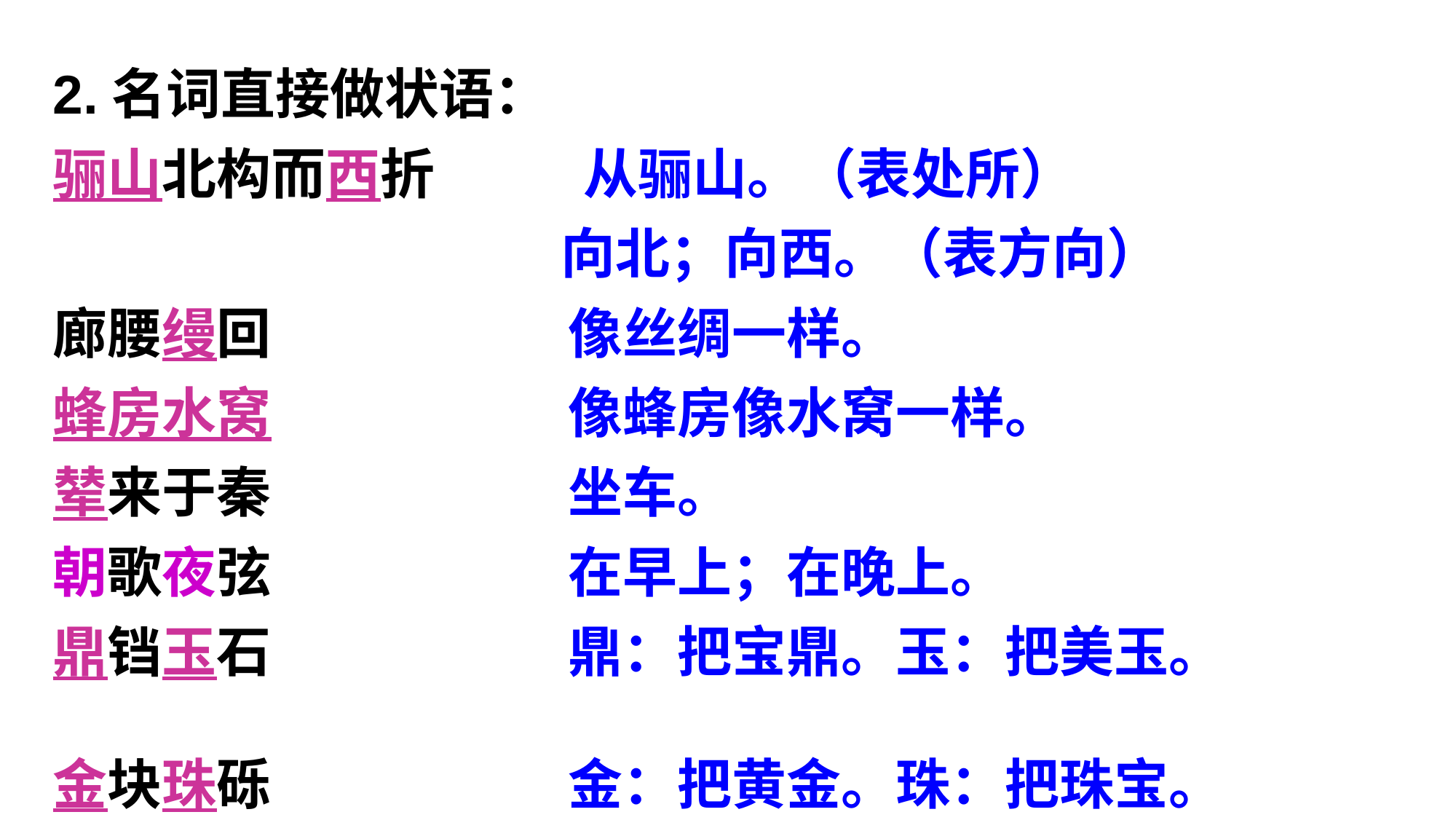

2.名词直接做状语：
骊山北构而西折            从骊山。（表处所）
                                        向北；向西。（表方向）
廊腰缦回                        像丝绸一样。
蜂房水窝                        像蜂房像水窝一样。
辇来于秦                        坐车。
朝歌夜弦                        在早上；在晚上。
鼎铛玉石                        鼎：把宝鼎。玉：把美玉。
金块珠砾                        金：把黄金。珠：把珠宝。